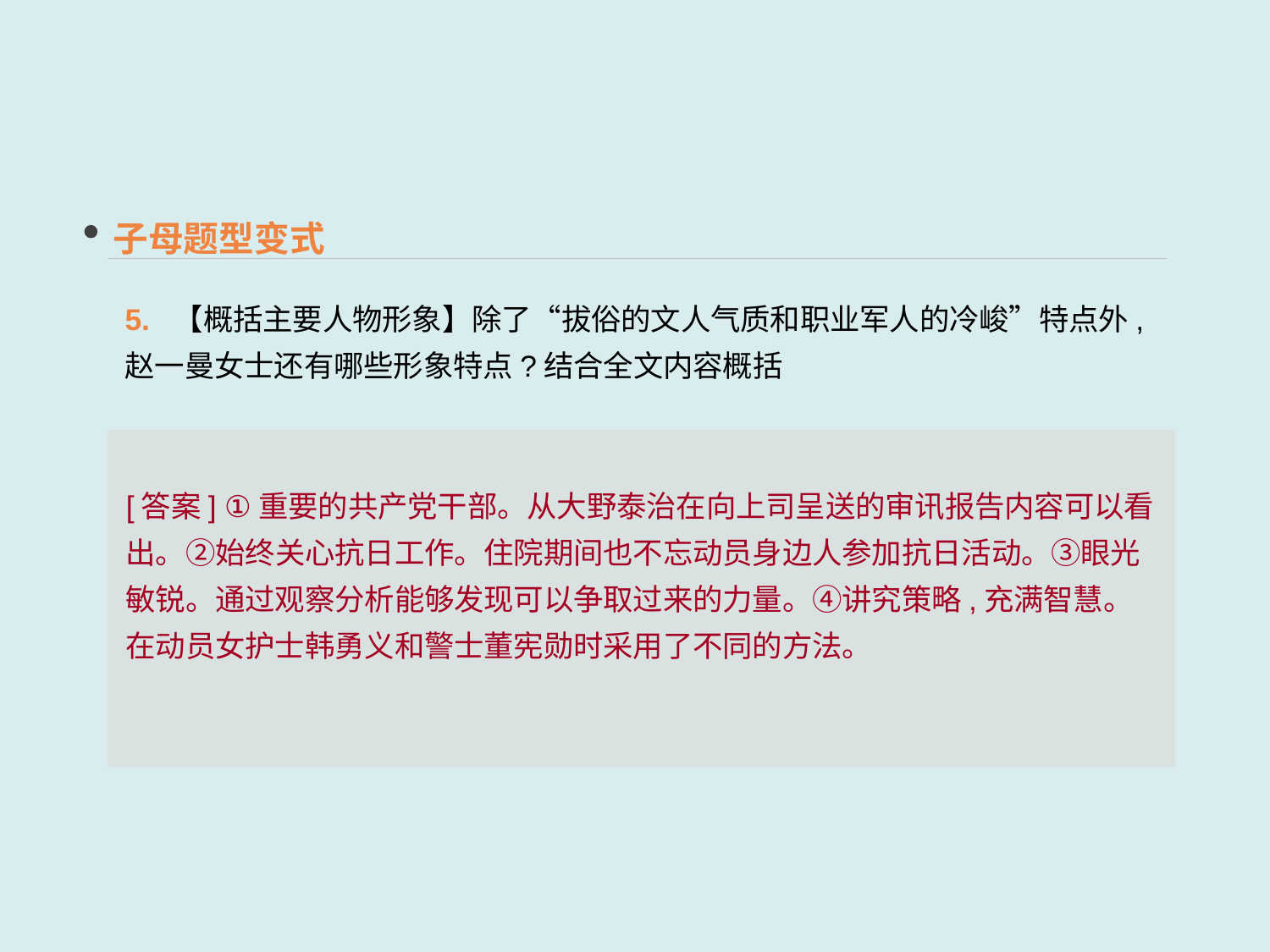

子母题型变式

5.  【概括主要人物形象】除了“拔俗的文人气质和职业军人的冷峻”特点外,赵一曼女士还有哪些形象特点?结合全文内容概括

[答案] ①重要的共产党干部。从大野泰治在向上司呈送的审讯报告内容可以看出。②始终关心抗日工作。住院期间也不忘动员身边人参加抗日活动。③眼光敏锐。通过观察分析能够发现可以争取过来的力量。④讲究策略,充满智慧。在动员女护士韩勇义和警士董宪勋时采用了不同的方法。